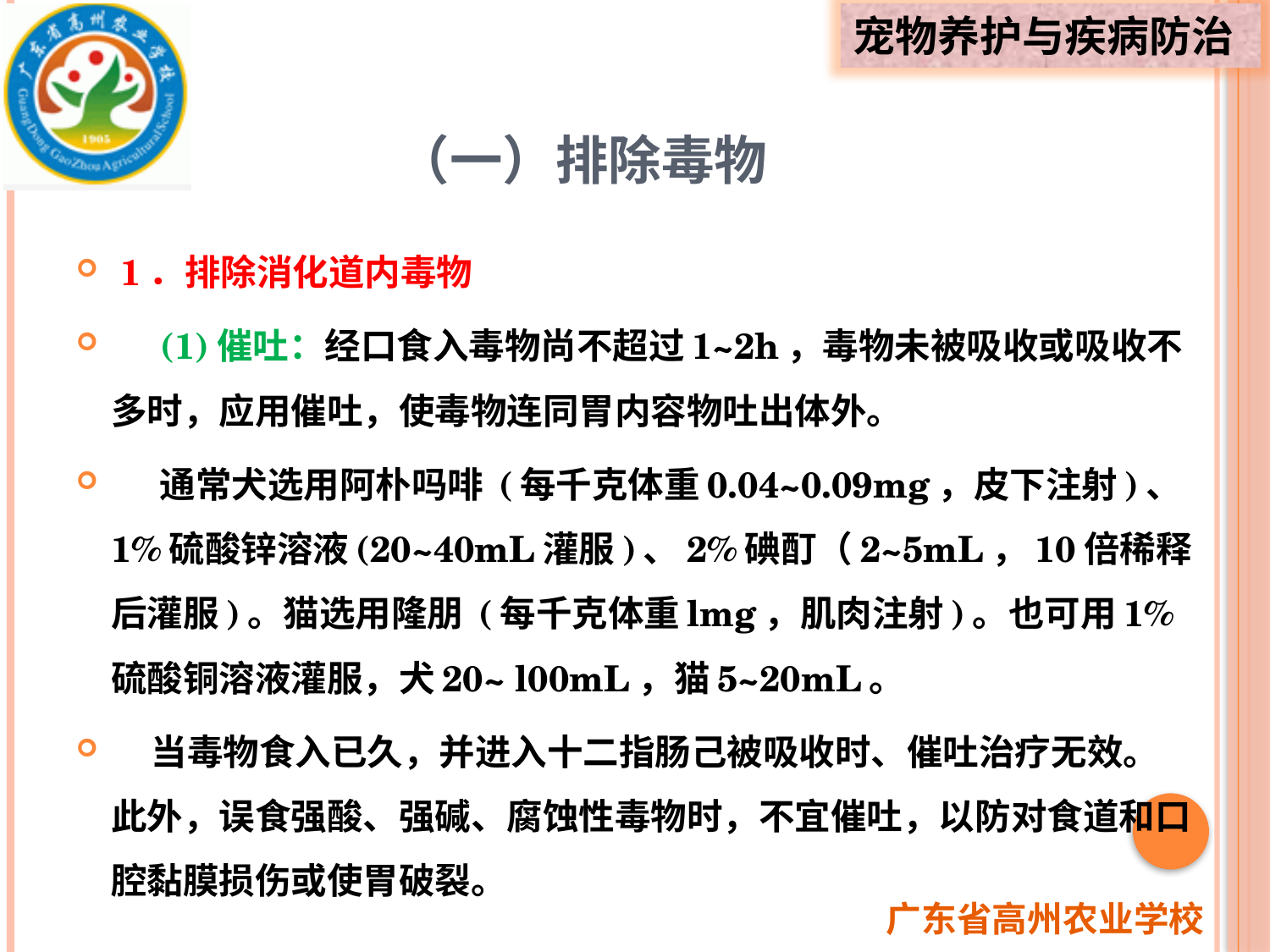

# （一）排除毒物
 1．排除消化道内毒物
     (1)催吐：经口食入毒物尚不超过1~2h，毒物未被吸收或吸收不多时，应用催吐，使毒物连同胃内容物吐出体外。
     通常犬选用阿朴吗啡 (每千克体重0.04~0.09mg，皮下注射)、1%硫酸锌溶液(20~40mL灌服)、2%碘酊（2~5mL，10倍稀释后灌服)。猫选用隆朋 (每千克体重lmg，肌肉注射)。也可用1%硫酸铜溶液灌服，犬20~ l00mL，猫5~20mL。
    当毒物食入已久，并进入十二指肠己被吸收时、催吐治疗无效。此外，误食强酸、强碱、腐蚀性毒物时，不宜催吐，以防对食道和口腔黏膜损伤或使胃破裂。